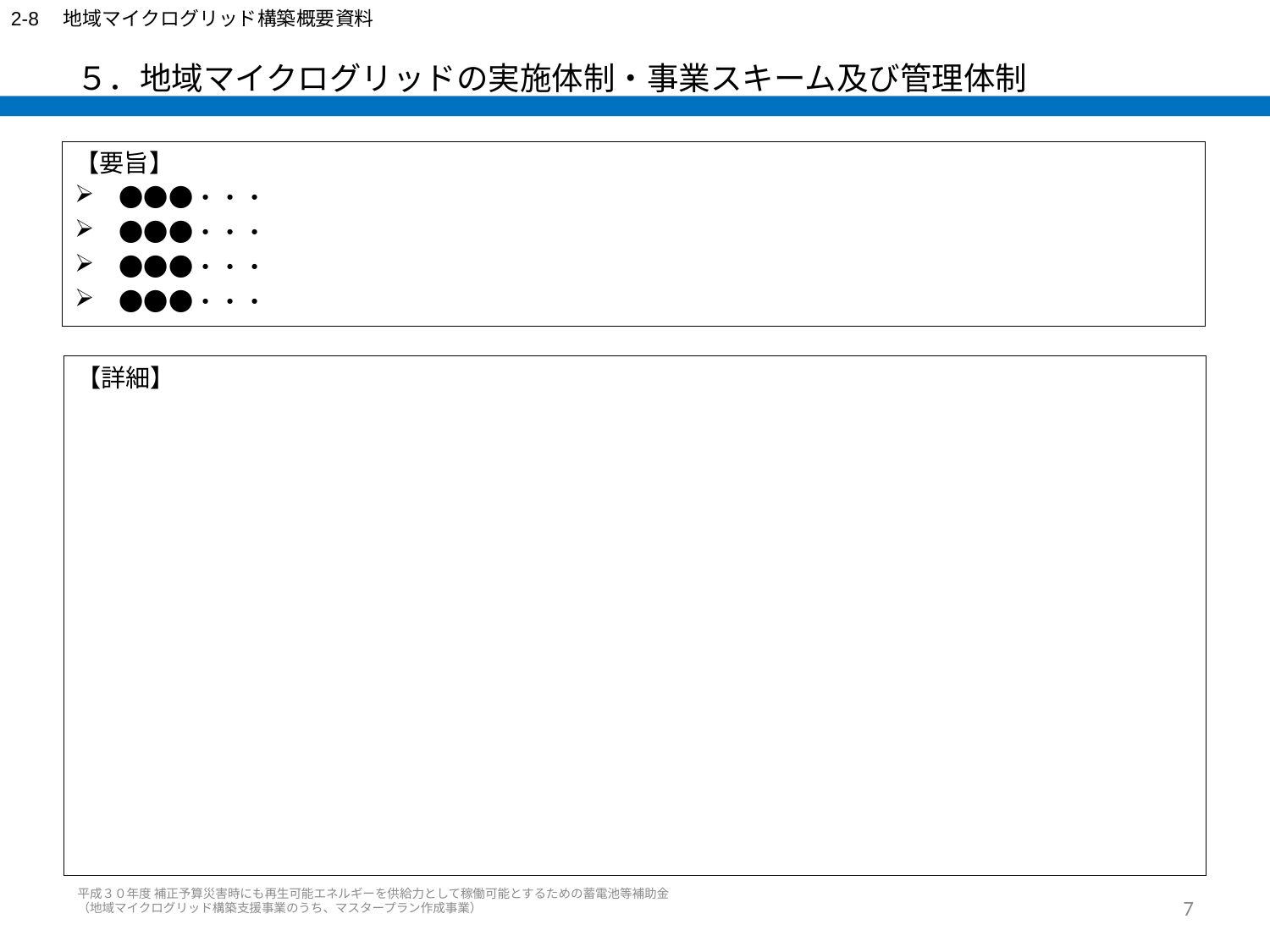

2-8　地域マイクログリッド構築概要資料
# ５．地域マイクログリッドの実施体制・事業スキーム及び管理体制

【要旨】
　●●●・・・
　●●●・・・
　●●●・・・
　●●●・・・
【詳細】
平成３０年度 補正予算災害時にも再生可能エネルギーを供給力として稼働可能とするための蓄電池等補助金
（地域マイクログリッド構築支援事業のうち、マスタープラン作成事業）

7